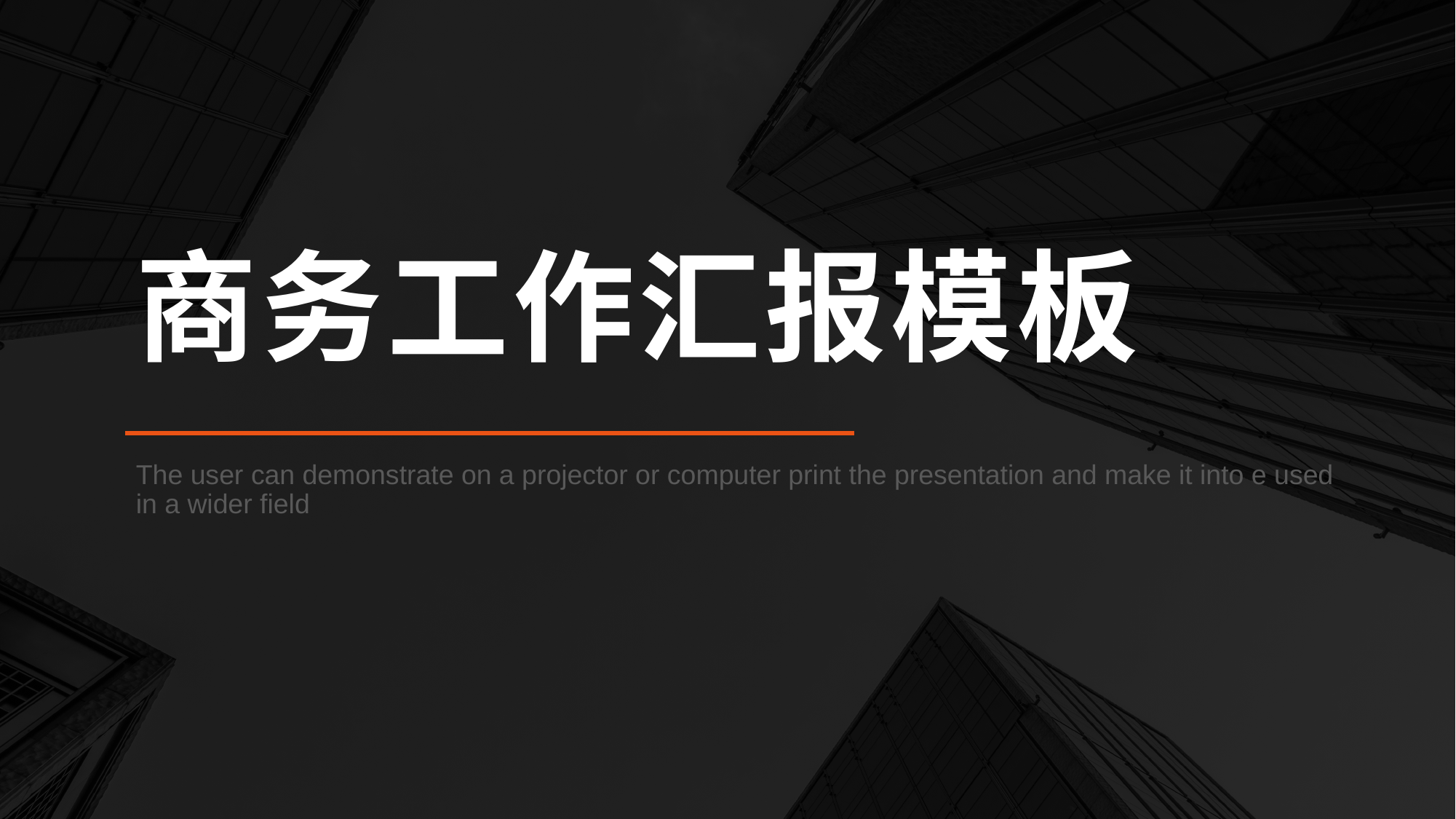

商务工作汇报模板
The user can demonstrate on a projector or computer print the presentation and make it into e used in a wider field